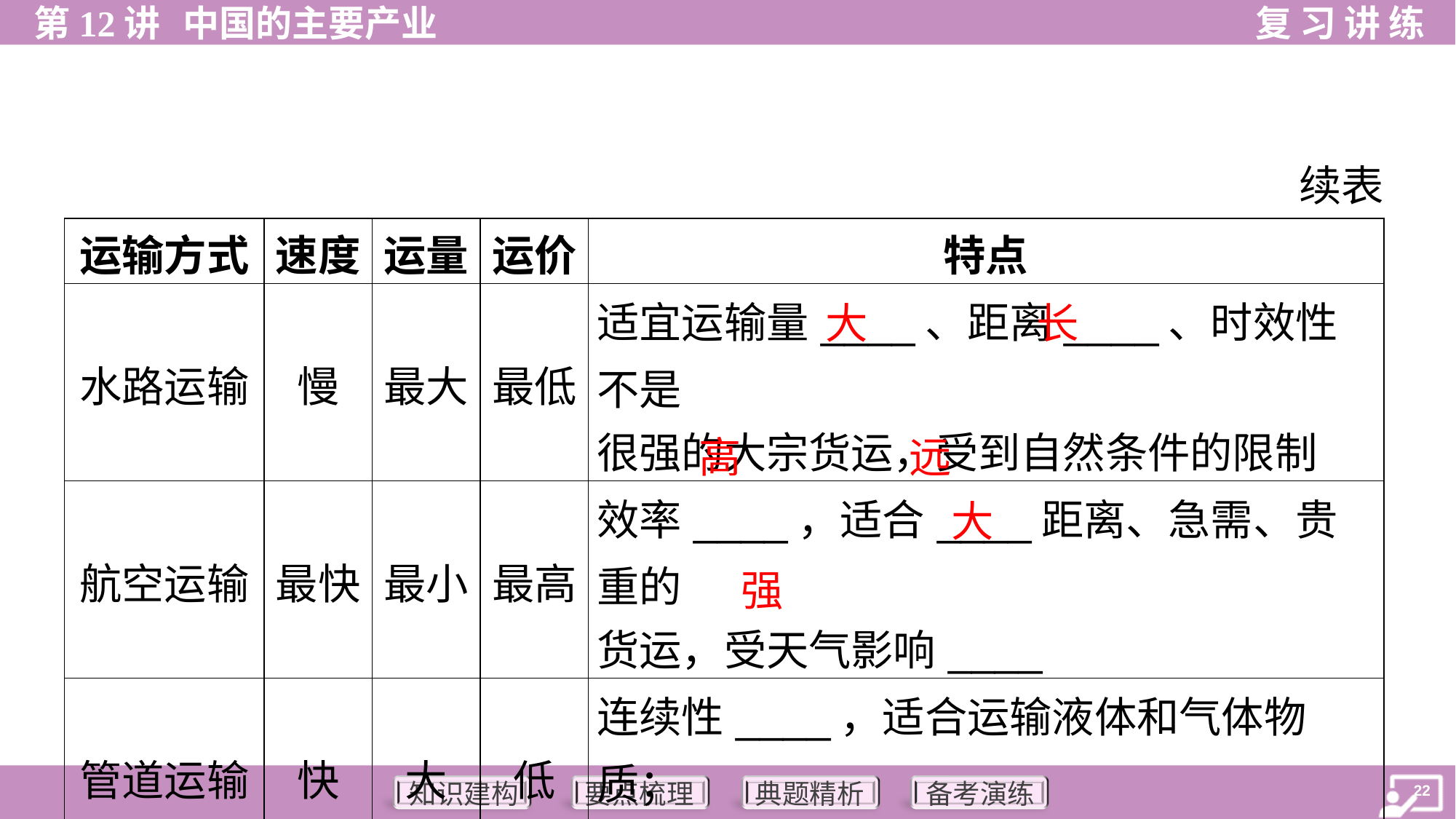

续表
| 运输方式 | 速度 | 运量 | 运价 | 特点 |
| --- | --- | --- | --- | --- |
| 水路运输 | 慢 | 最大 | 最低 | 适宜运输量\_\_\_\_、距离\_\_\_\_、时效性不是 很强的大宗货运，受到自然条件的限制 |
| 航空运输 | 最快 | 最小 | 最高 | 效率\_\_\_\_，适合\_\_\_\_距离、急需、贵重的 货运，受天气影响\_\_\_\_ |
| 管道运输 | 快 | 大 | 低 | 连续性\_\_\_\_，适合运输液体和气体物质； 投资大，灵活性差 |
大
长
高
远
大
强